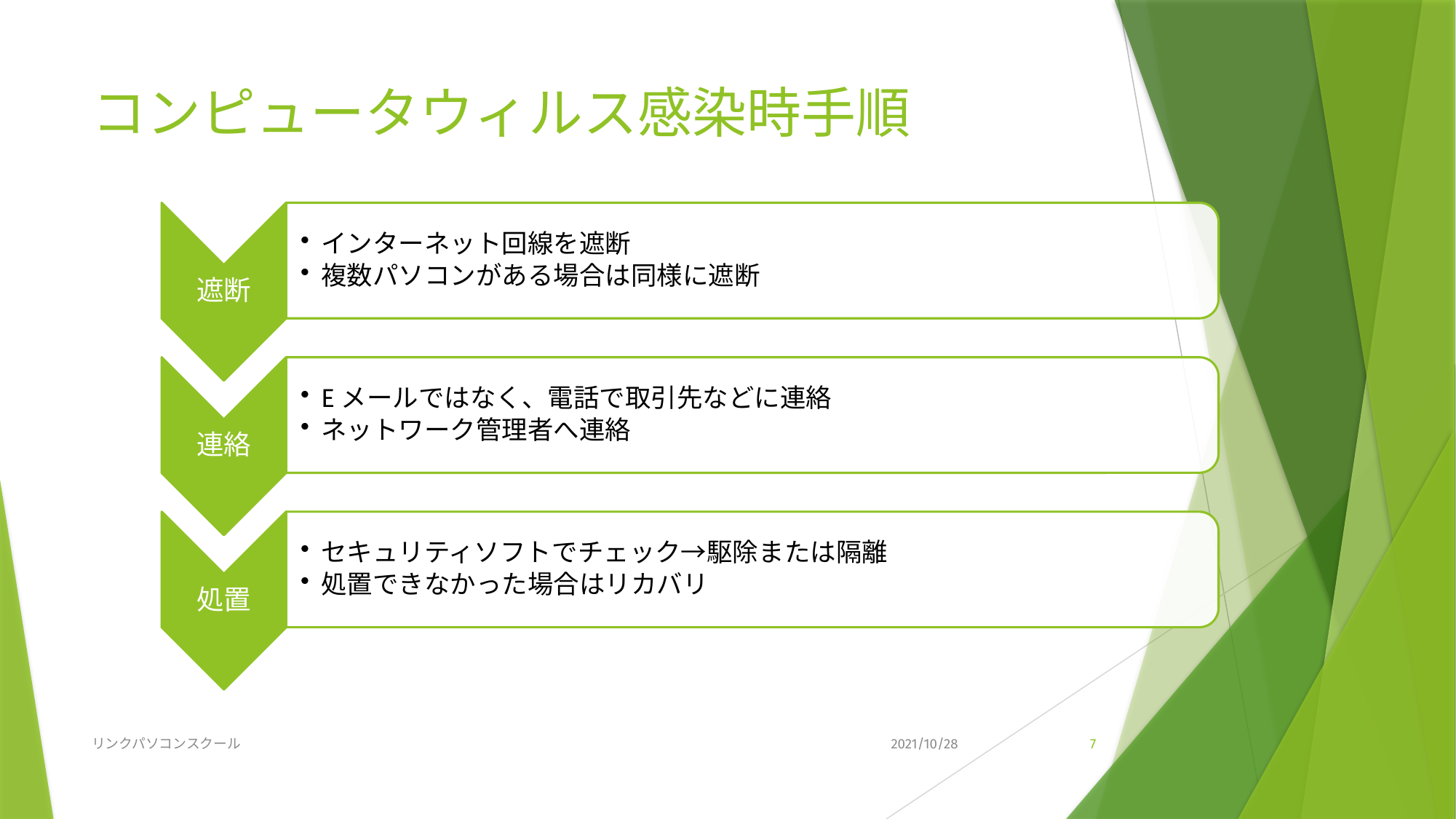

# コンピュータウィルス感染時手順
遮断
インターネット回線を遮断
複数パソコンがある場合は同様に遮断
連絡
Eメールではなく、電話で取引先などに連絡
ネットワーク管理者へ連絡
処置
セキュリティソフトでチェック→駆除または隔離
処置できなかった場合はリカバリ
リンクパソコンスクール
2021/10/28
7